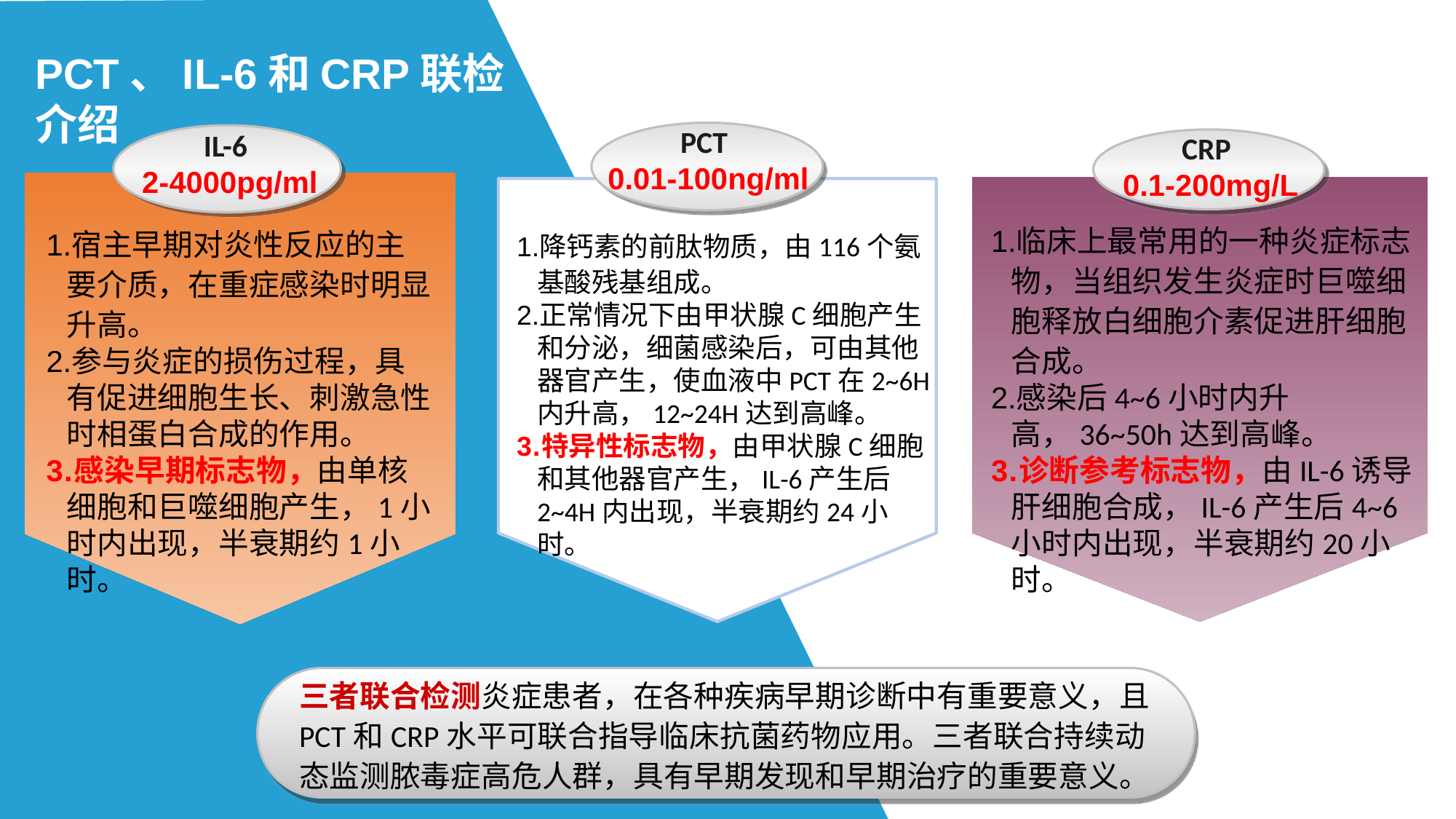

PCT、IL-6和CRP联检介绍
PCT
 0.01-100ng/ml
IL-6
2-4000pg/ml

CRP
 0.1-200mg/L

临床上最常用的一种炎症标志物，当组织发生炎症时巨噬细胞释放白细胞介素促进肝细胞合成。
感染后4~6小时内升高，36~50h达到高峰。
诊断参考标志物，由IL-6诱导肝细胞合成，IL-6产生后4~6小时内出现，半衰期约20小时。
宿主早期对炎性反应的主要介质，在重症感染时明显升高。
参与炎症的损伤过程，具有促进细胞生长、刺激急性时相蛋白合成的作用。
感染早期标志物，由单核细胞和巨噬细胞产生，1小时内出现，半衰期约1小时。
降钙素的前肽物质，由116个氨基酸残基组成。
正常情况下由甲状腺C细胞产生和分泌，细菌感染后，可由其他器官产生，使血液中PCT在2~6H内升高，12~24H达到高峰。
特异性标志物，由甲状腺C细胞和其他器官产生，IL-6产生后2~4H内出现，半衰期约24小时。
三者联合检测炎症患者，在各种疾病早期诊断中有重要意义，且PCT和CRP水平可联合指导临床抗菌药物应用。三者联合持续动态监测脓毒症高危人群，具有早期发现和早期治疗的重要意义。